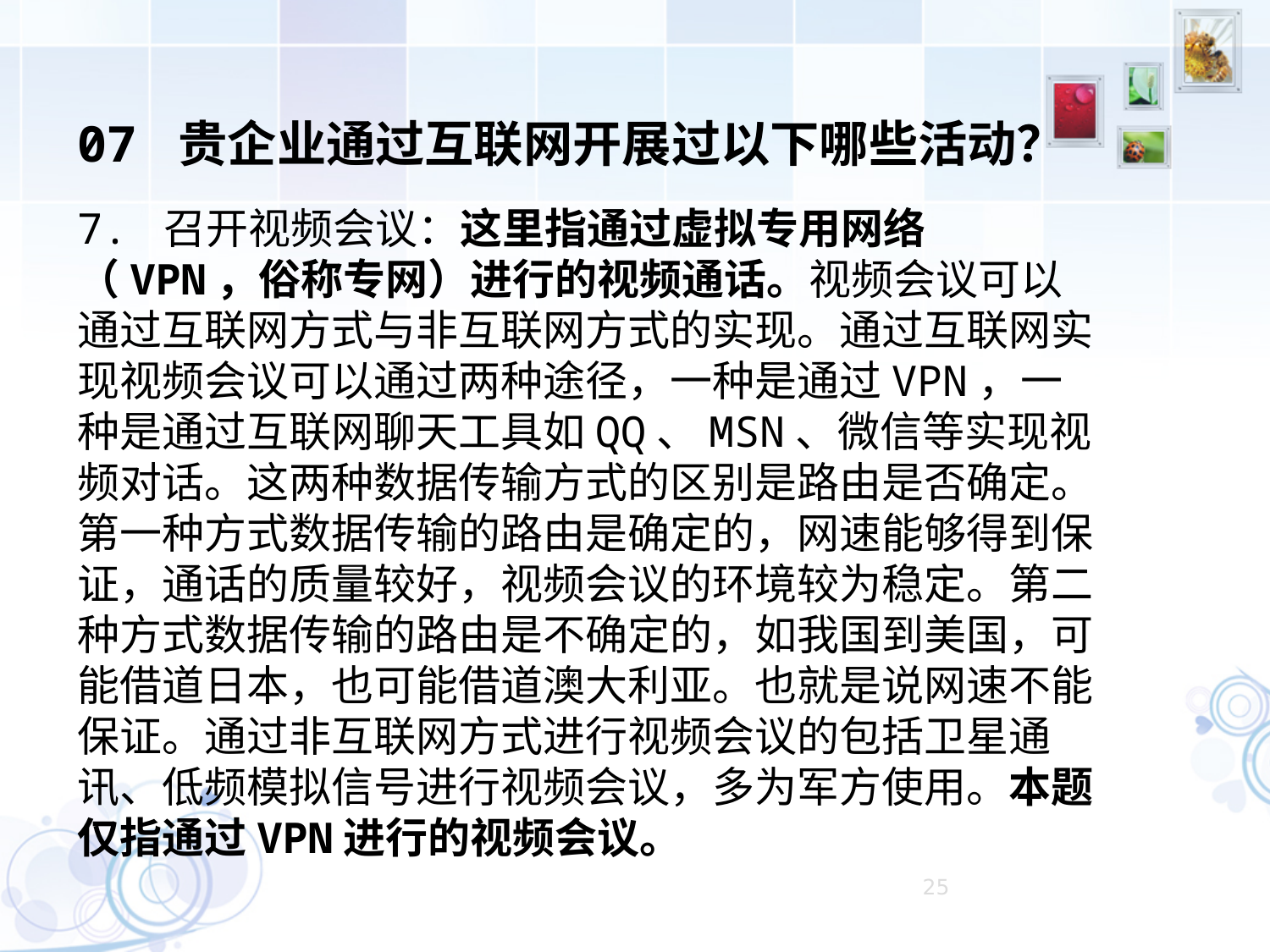

07 贵企业通过互联网开展过以下哪些活动？

7. 召开视频会议：这里指通过虚拟专用网络（VPN，俗称专网）进行的视频通话。视频会议可以通过互联网方式与非互联网方式的实现。通过互联网实现视频会议可以通过两种途径，一种是通过VPN，一种是通过互联网聊天工具如QQ、MSN、微信等实现视频对话。这两种数据传输方式的区别是路由是否确定。第一种方式数据传输的路由是确定的，网速能够得到保证，通话的质量较好，视频会议的环境较为稳定。第二种方式数据传输的路由是不确定的，如我国到美国，可能借道日本，也可能借道澳大利亚。也就是说网速不能保证。通过非互联网方式进行视频会议的包括卫星通讯、低频模拟信号进行视频会议，多为军方使用。本题仅指通过VPN进行的视频会议。
25